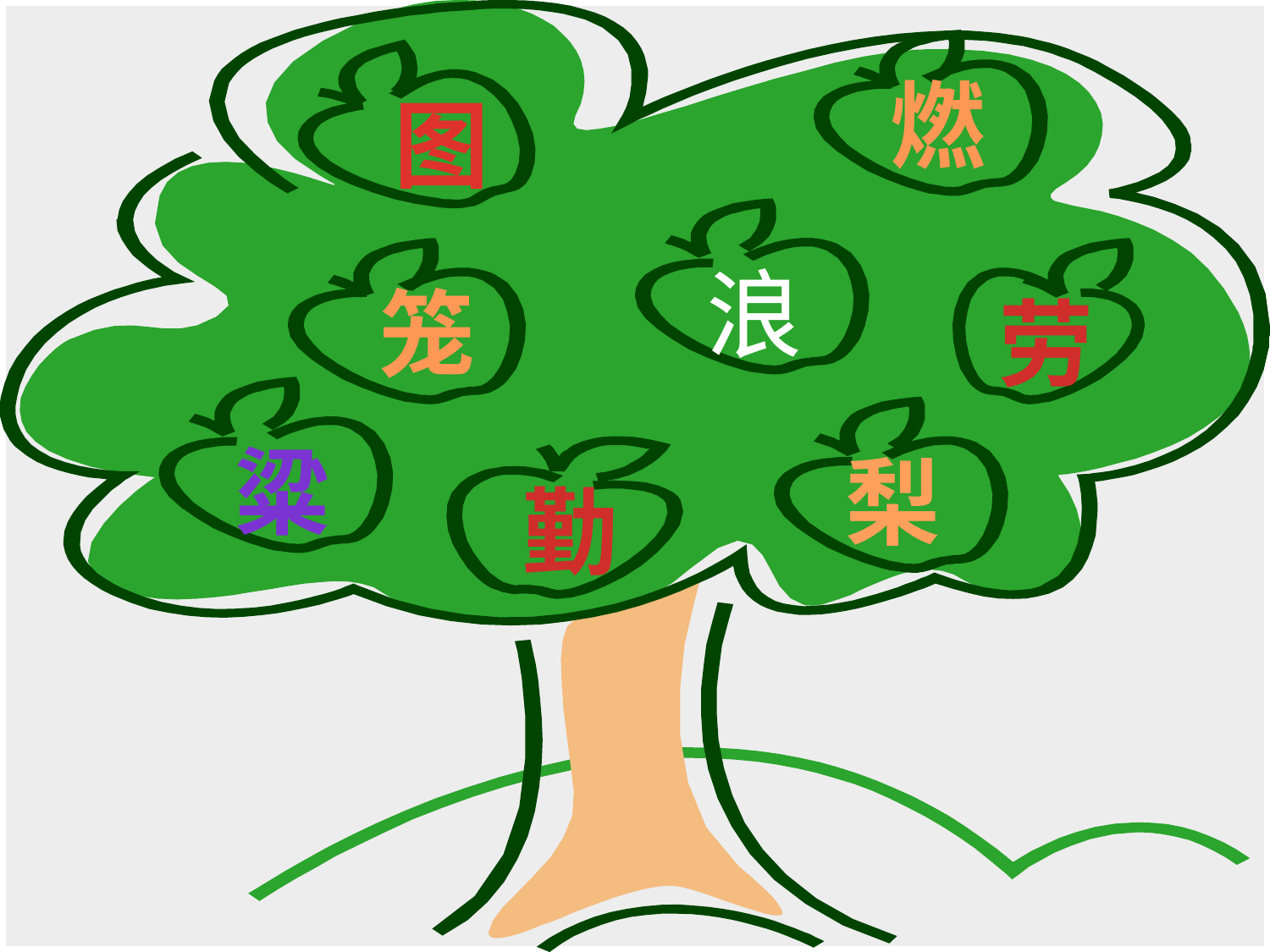

燃
图

浪
笼

劳

粱
梨

勤